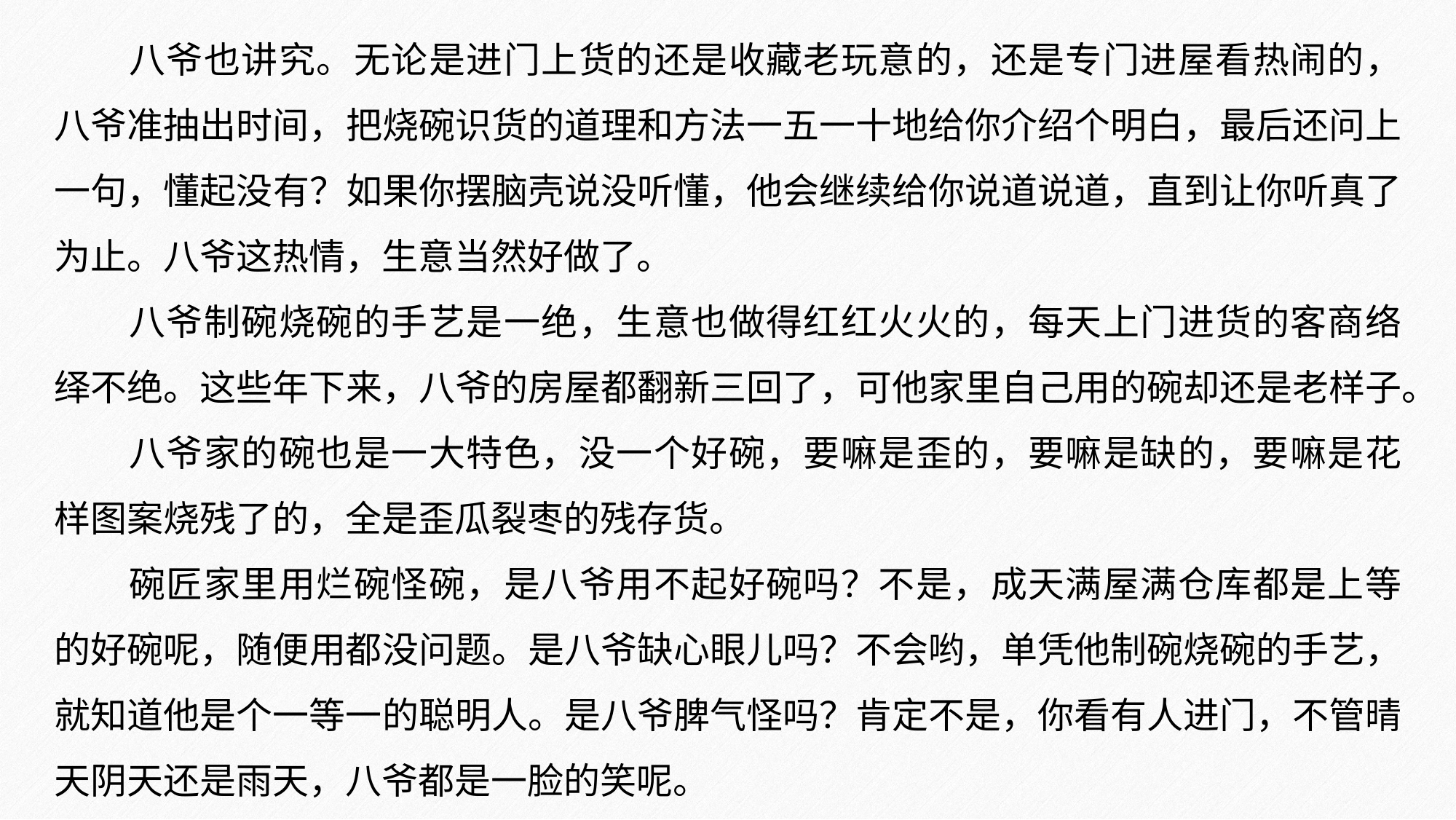

八爷也讲究。无论是进门上货的还是收藏老玩意的，还是专门进屋看热闹的，八爷准抽出时间，把烧碗识货的道理和方法一五一十地给你介绍个明白，最后还问上一句，懂起没有？如果你摆脑壳说没听懂，他会继续给你说道说道，直到让你听真了为止。八爷这热情，生意当然好做了。
八爷制碗烧碗的手艺是一绝，生意也做得红红火火的，每天上门进货的客商络绎不绝。这些年下来，八爷的房屋都翻新三回了，可他家里自己用的碗却还是老样子。
八爷家的碗也是一大特色，没一个好碗，要嘛是歪的，要嘛是缺的，要嘛是花样图案烧残了的，全是歪瓜裂枣的残存货。
碗匠家里用烂碗怪碗，是八爷用不起好碗吗？不是，成天满屋满仓库都是上等的好碗呢，随便用都没问题。是八爷缺心眼儿吗？不会哟，单凭他制碗烧碗的手艺，就知道他是个一等一的聪明人。是八爷脾气怪吗？肯定不是，你看有人进门，不管晴天阴天还是雨天，八爷都是一脸的笑呢。